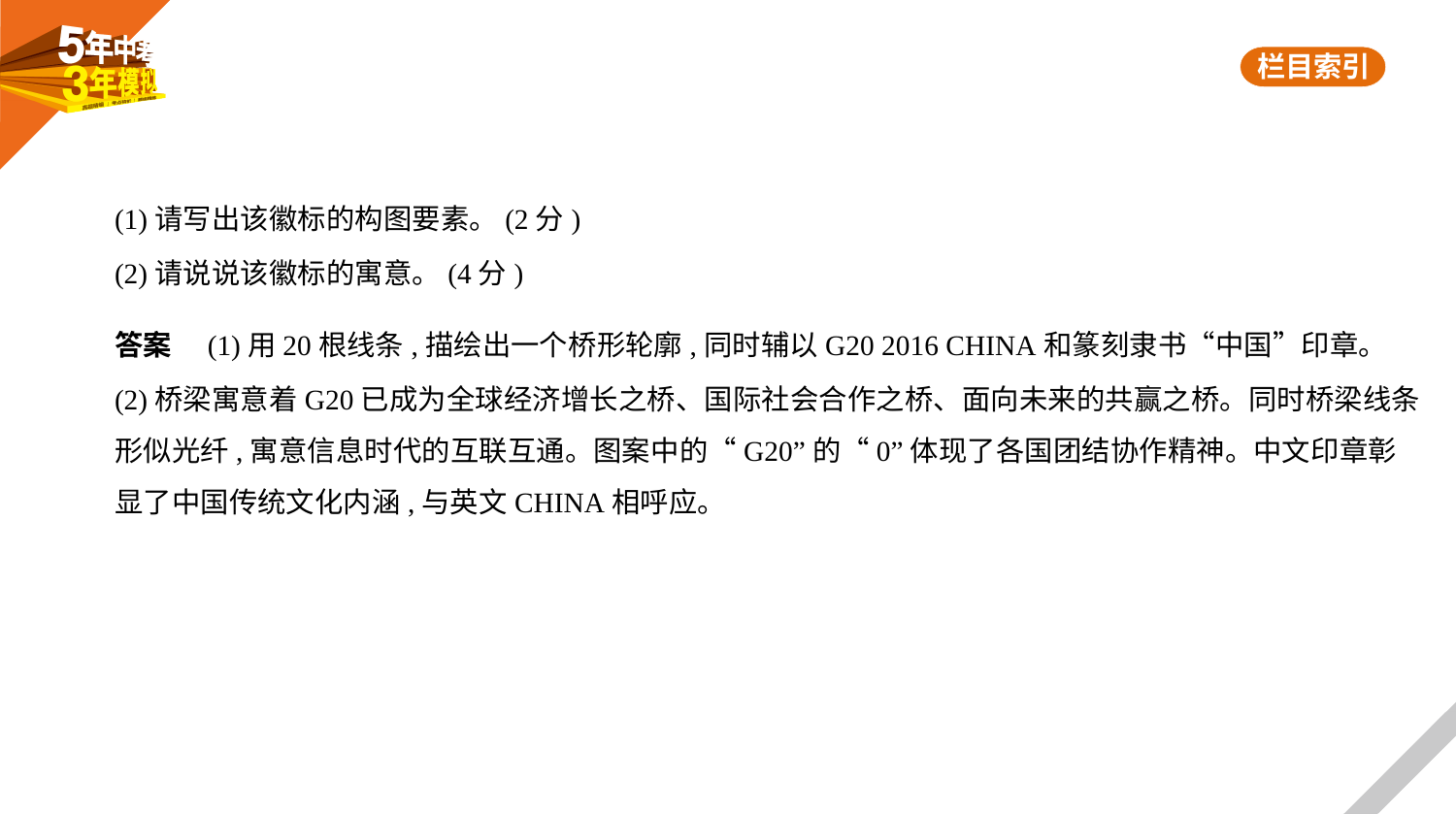

(1)请写出该徽标的构图要素。(2分)
(2)请说说该徽标的寓意。(4分)
答案　(1)用20根线条,描绘出一个桥形轮廓,同时辅以G20 2016 CHINA和篆刻隶书“中国”印章。
(2)桥梁寓意着G20已成为全球经济增长之桥、国际社会合作之桥、面向未来的共赢之桥。同时桥梁线条
形似光纤,寓意信息时代的互联互通。图案中的“G20”的“0”体现了各国团结协作精神。中文印章彰
显了中国传统文化内涵,与英文CHINA相呼应。